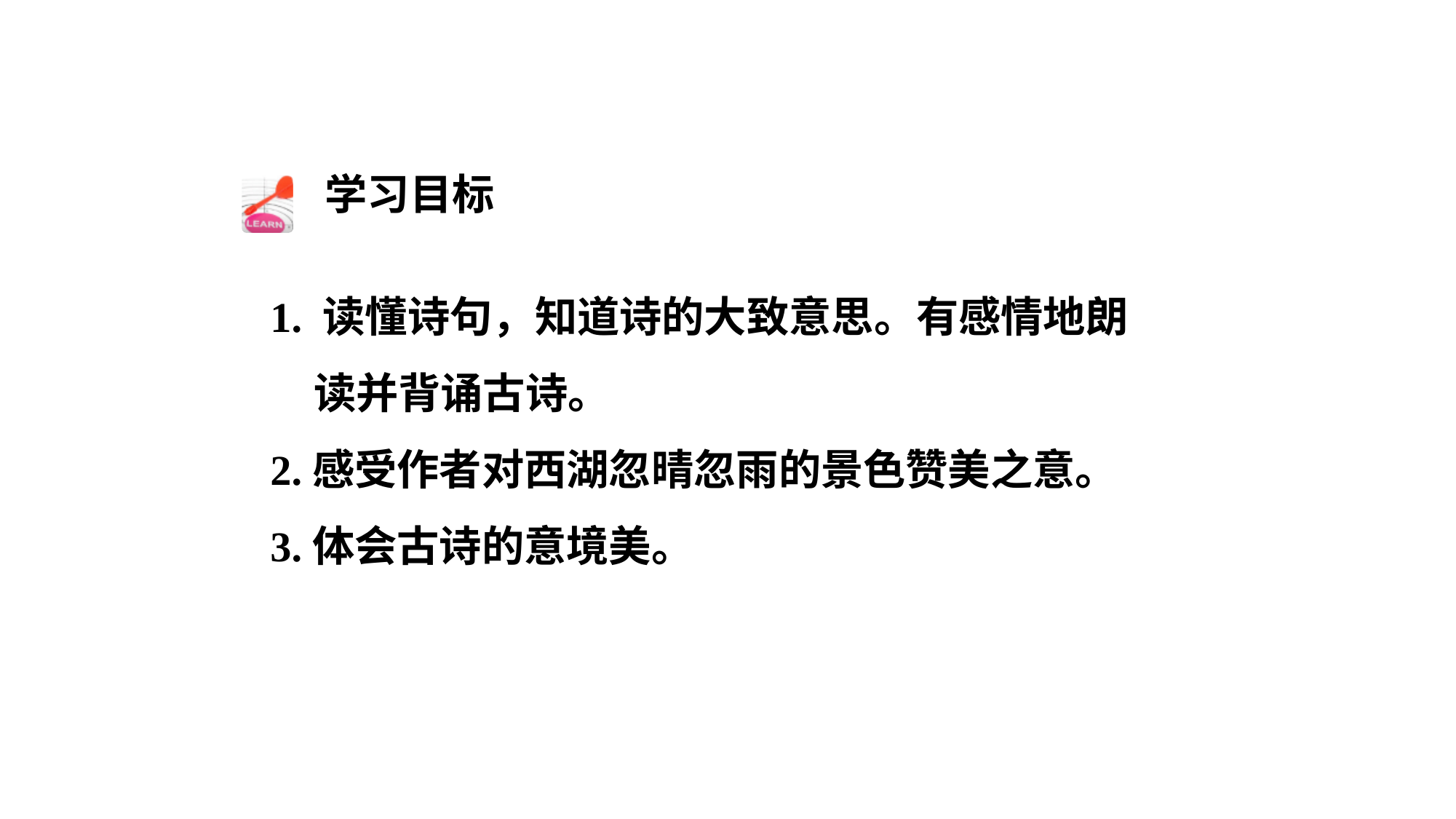

https://www.ypppt.com/
学习目标

1. 读懂诗句，知道诗的大致意思。有感情地朗读并背诵古诗。
2.感受作者对西湖忽晴忽雨的景色赞美之意。
3.体会古诗的意境美。